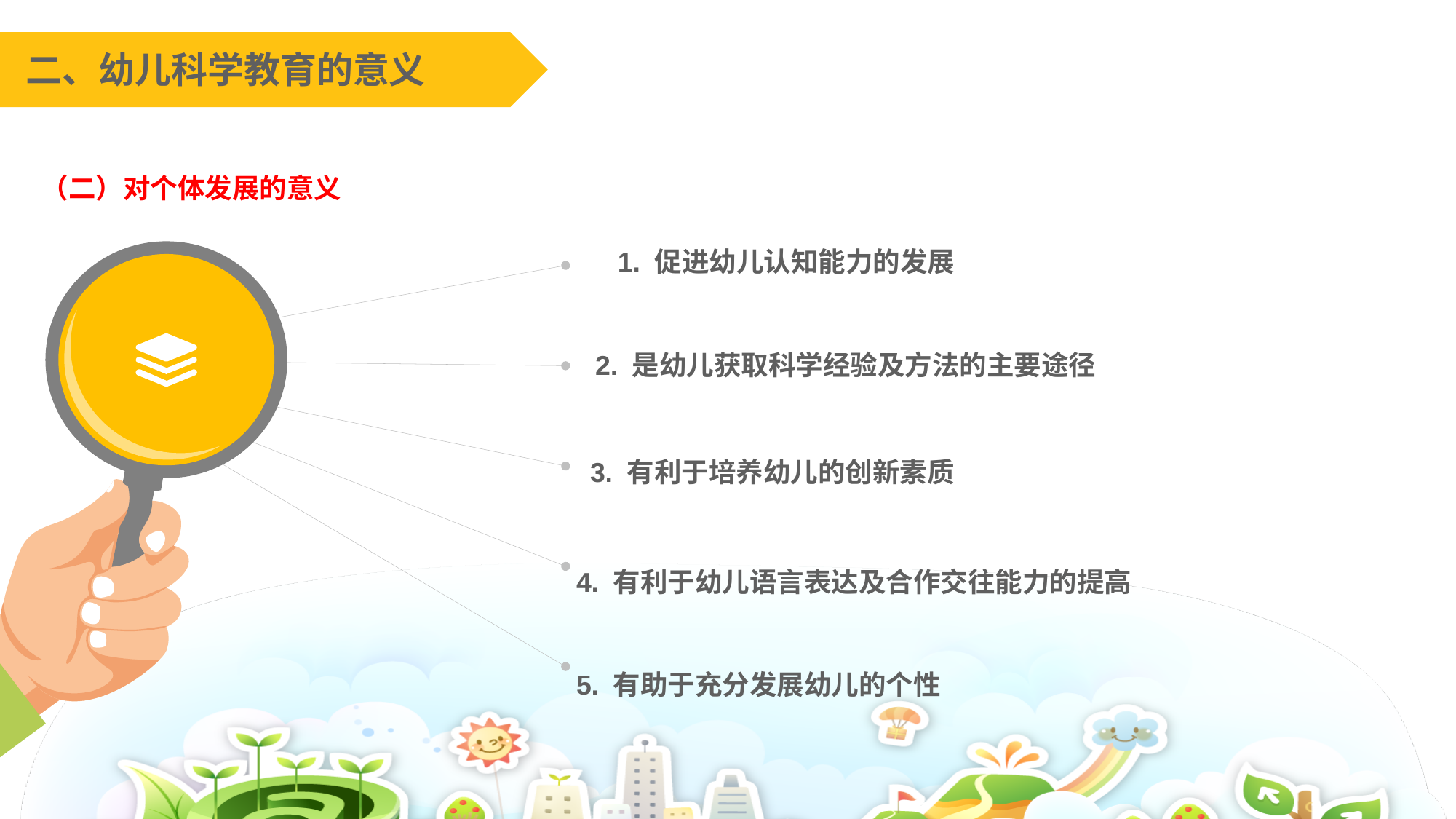

二、幼儿科学教育的意义

（二）对个体发展的意义
1. 促进幼儿认知能力的发展

2. 是幼儿获取科学经验及方法的主要途径
3. 有利于培养幼儿的创新素质
4. 有利于幼儿语言表达及合作交往能力的提高
5. 有助于充分发展幼儿的个性